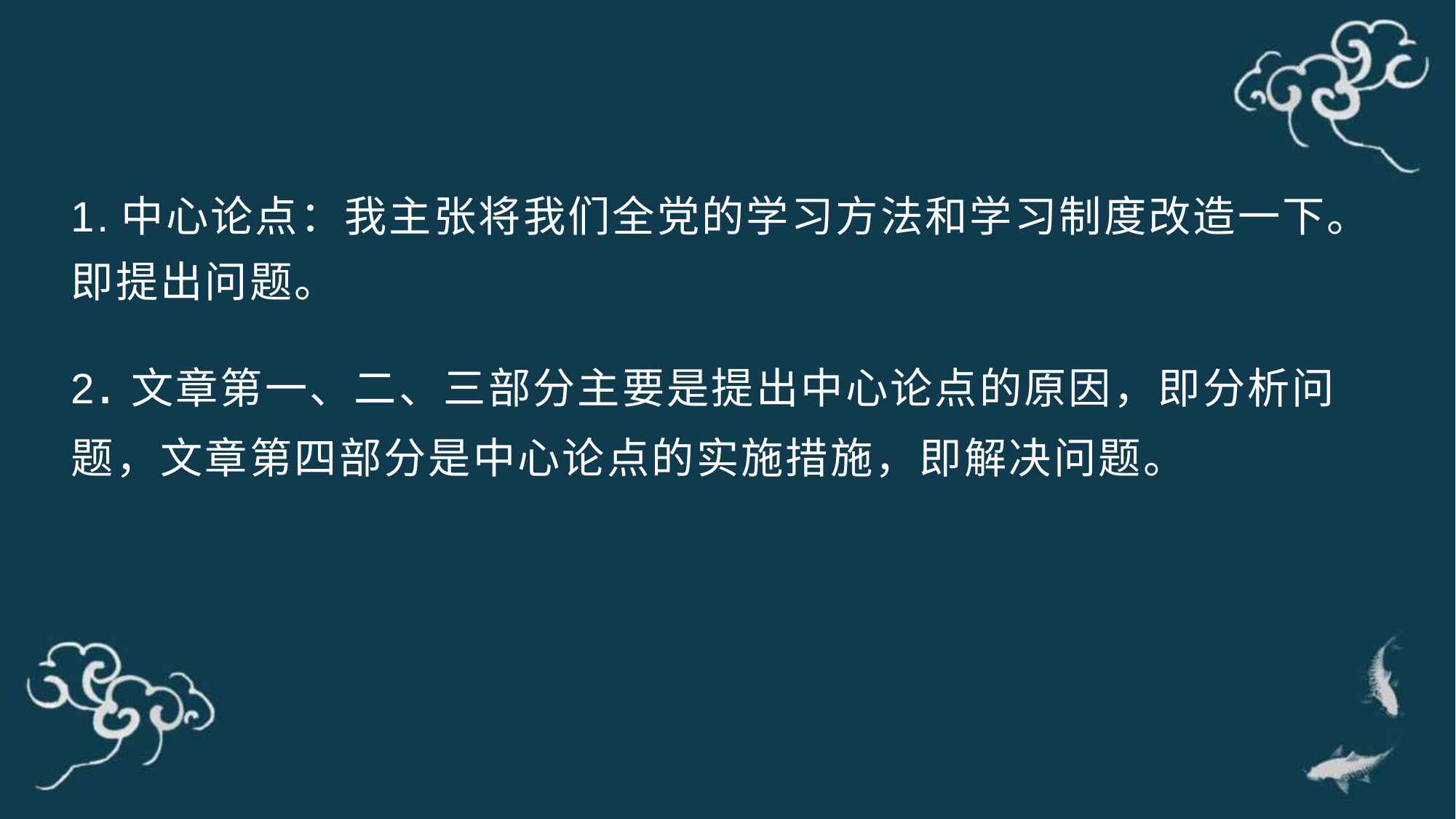

1.中心论点：我主张将我们全党的学习方法和学习制度改造一下。即提出问题。
2.文章第一、二、三部分主要是提出中心论点的原因，即分析问题，文章第四部分是中心论点的实施措施，即解决问题。